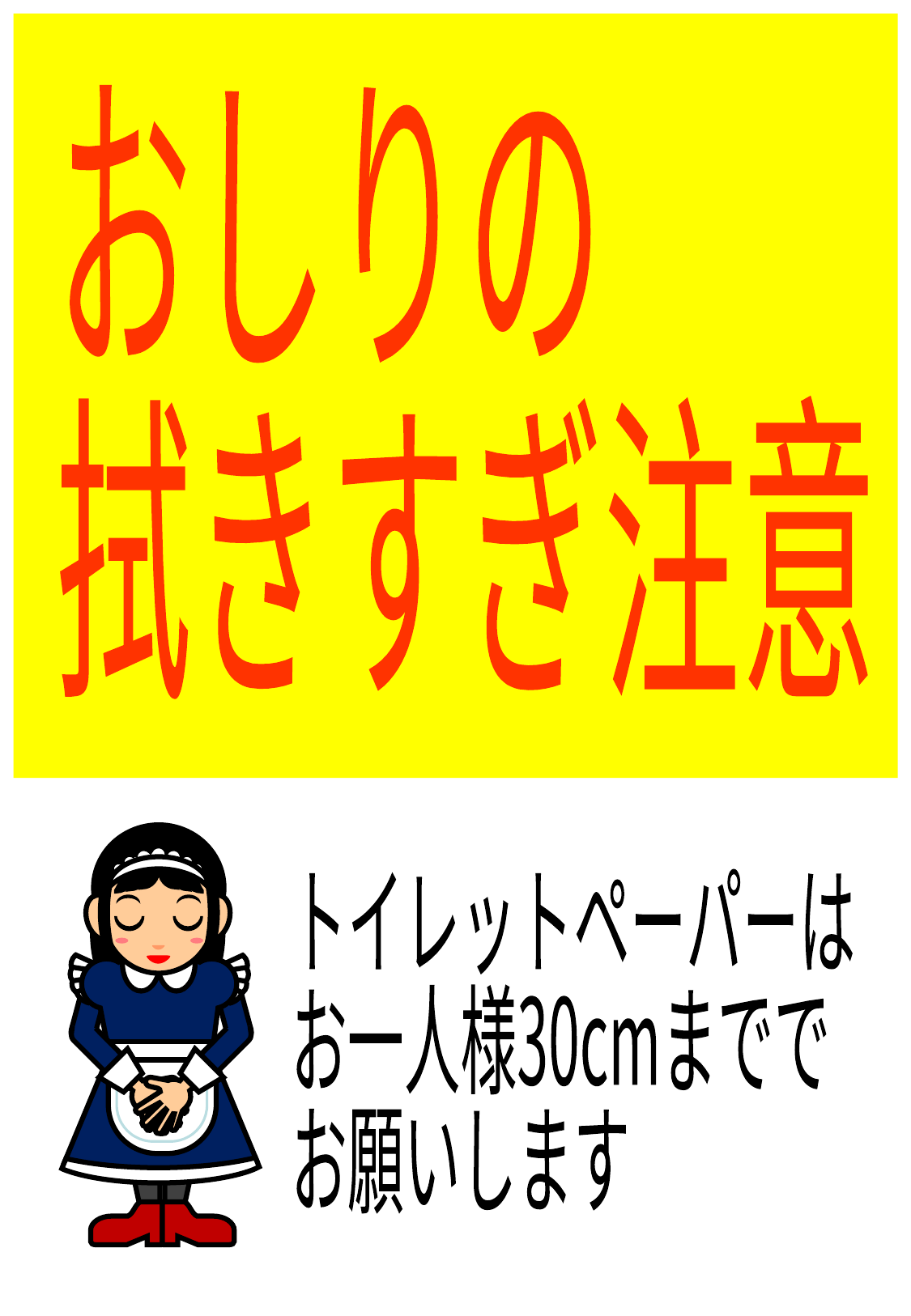

おしりの
拭きすぎ注意

トイレットペーパーは
お一人様30cmまでで
お願いします